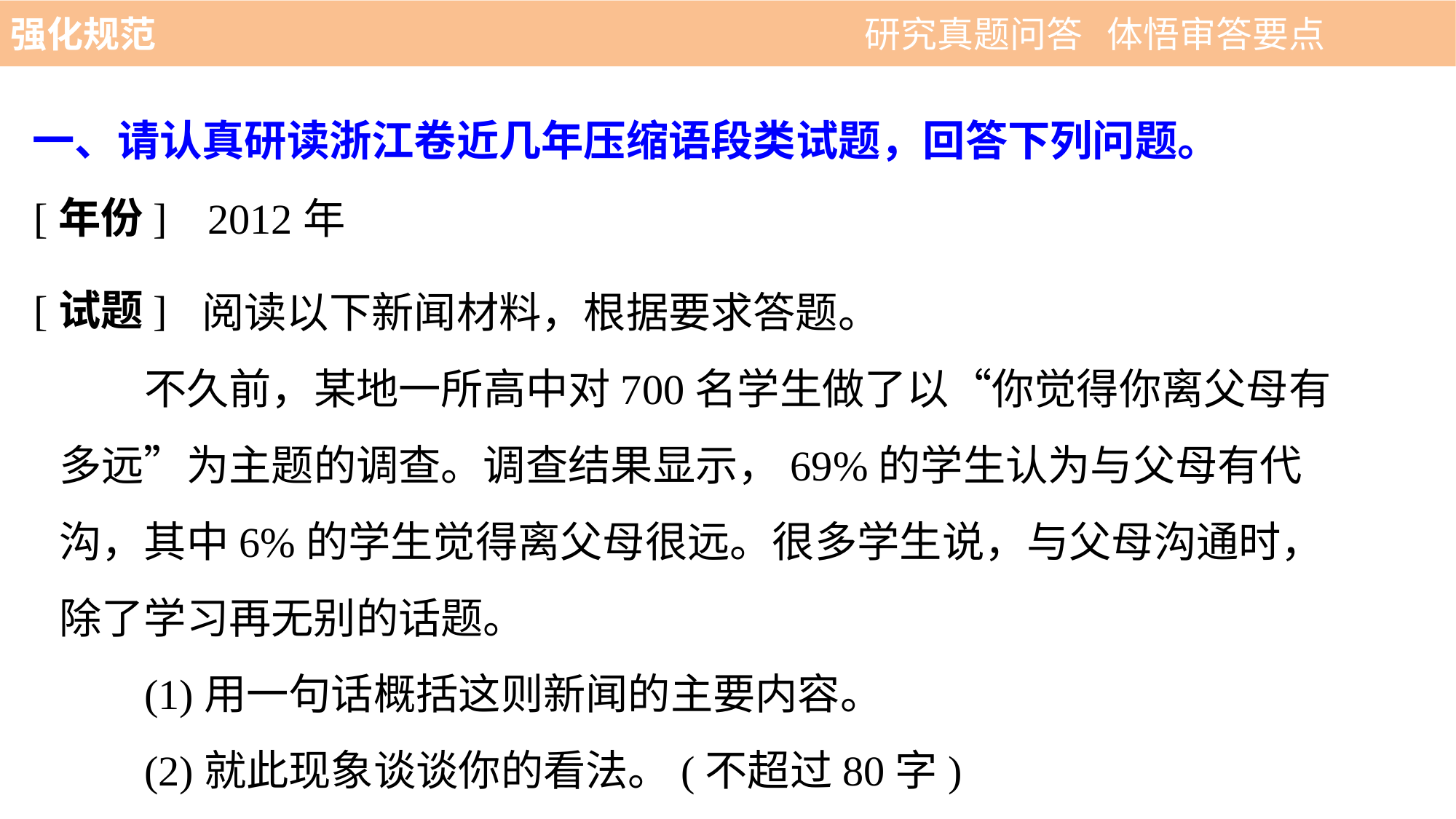

强化规范                                     　 　　　　　　　　　    研究真题问答   体悟审答要点
一、请认真研读浙江卷近几年压缩语段类试题，回答下列问题。
[年份]
2012年
[试题]
              阅读以下新闻材料，根据要求答题。
不久前，某地一所高中对700名学生做了以“你觉得你离父母有多远”为主题的调查。调查结果显示，69%的学生认为与父母有代沟，其中6%的学生觉得离父母很远。很多学生说，与父母沟通时，除了学习再无别的话题。
(1)用一句话概括这则新闻的主要内容。
(2)就此现象谈谈你的看法。(不超过80字)